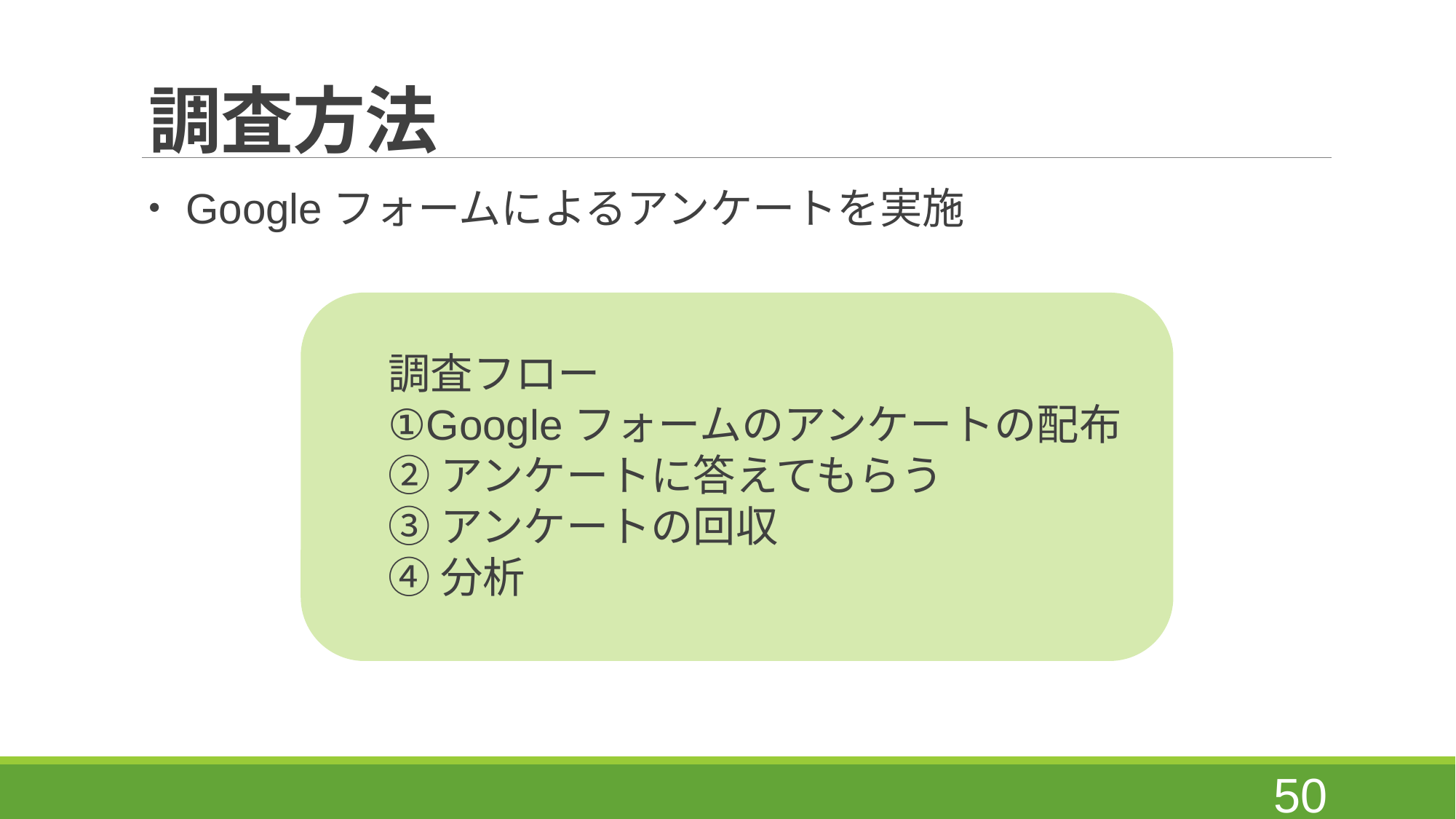

# 調査方法
・Googleフォームによるアンケートを実施

調査フロー
①Googleフォームのアンケートの配布
②アンケートに答えてもらう
③アンケートの回収
④分析
50